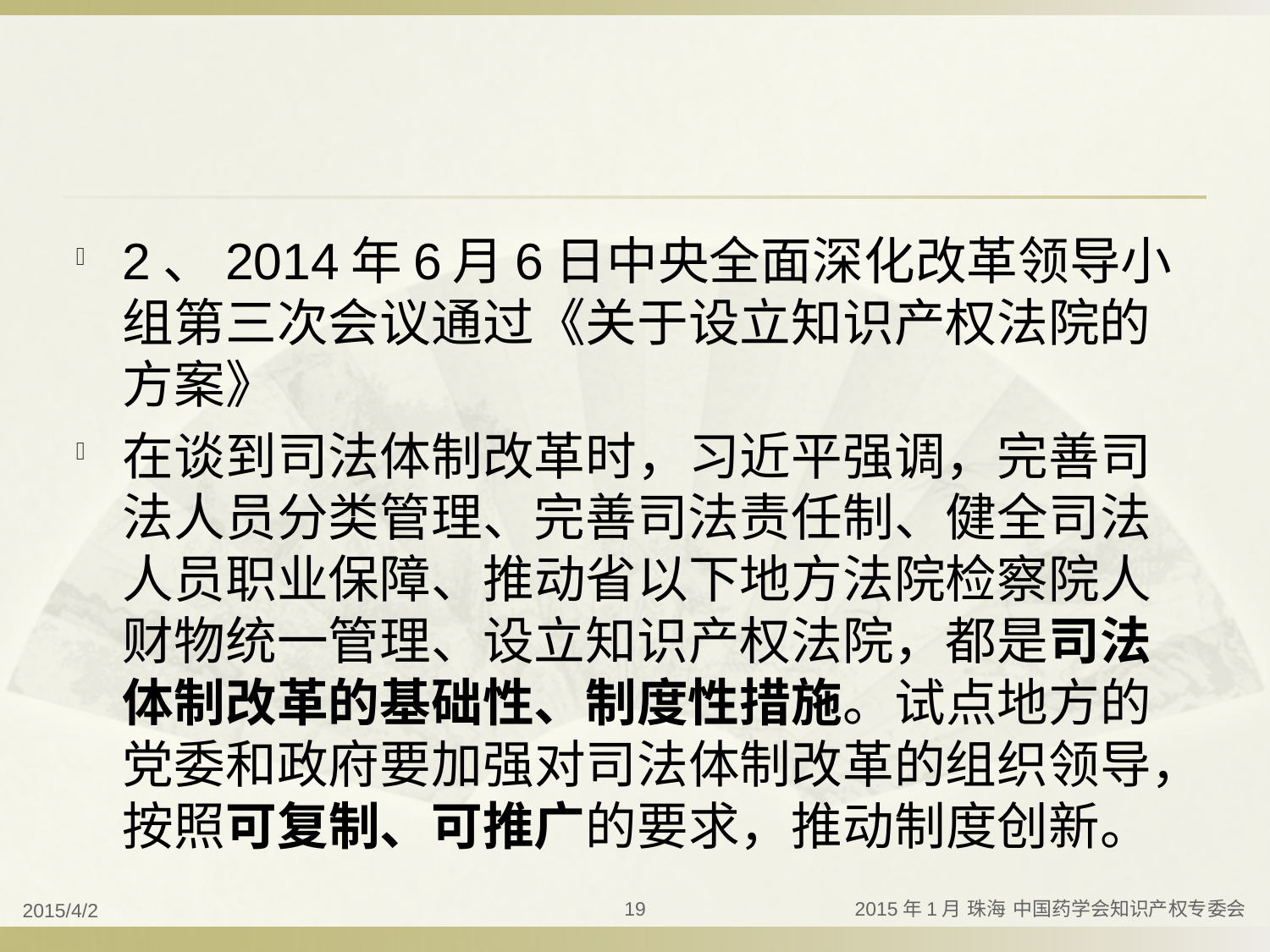

#
2、2014年6月6日中央全面深化改革领导小组第三次会议通过《关于设立知识产权法院的方案》
在谈到司法体制改革时，习近平强调，完善司法人员分类管理、完善司法责任制、健全司法人员职业保障、推动省以下地方法院检察院人财物统一管理、设立知识产权法院，都是司法体制改革的基础性、制度性措施。试点地方的党委和政府要加强对司法体制改革的组织领导，按照可复制、可推广的要求，推动制度创新。
2015/4/2
19
2015年1月 珠海 中国药学会知识产权专委会